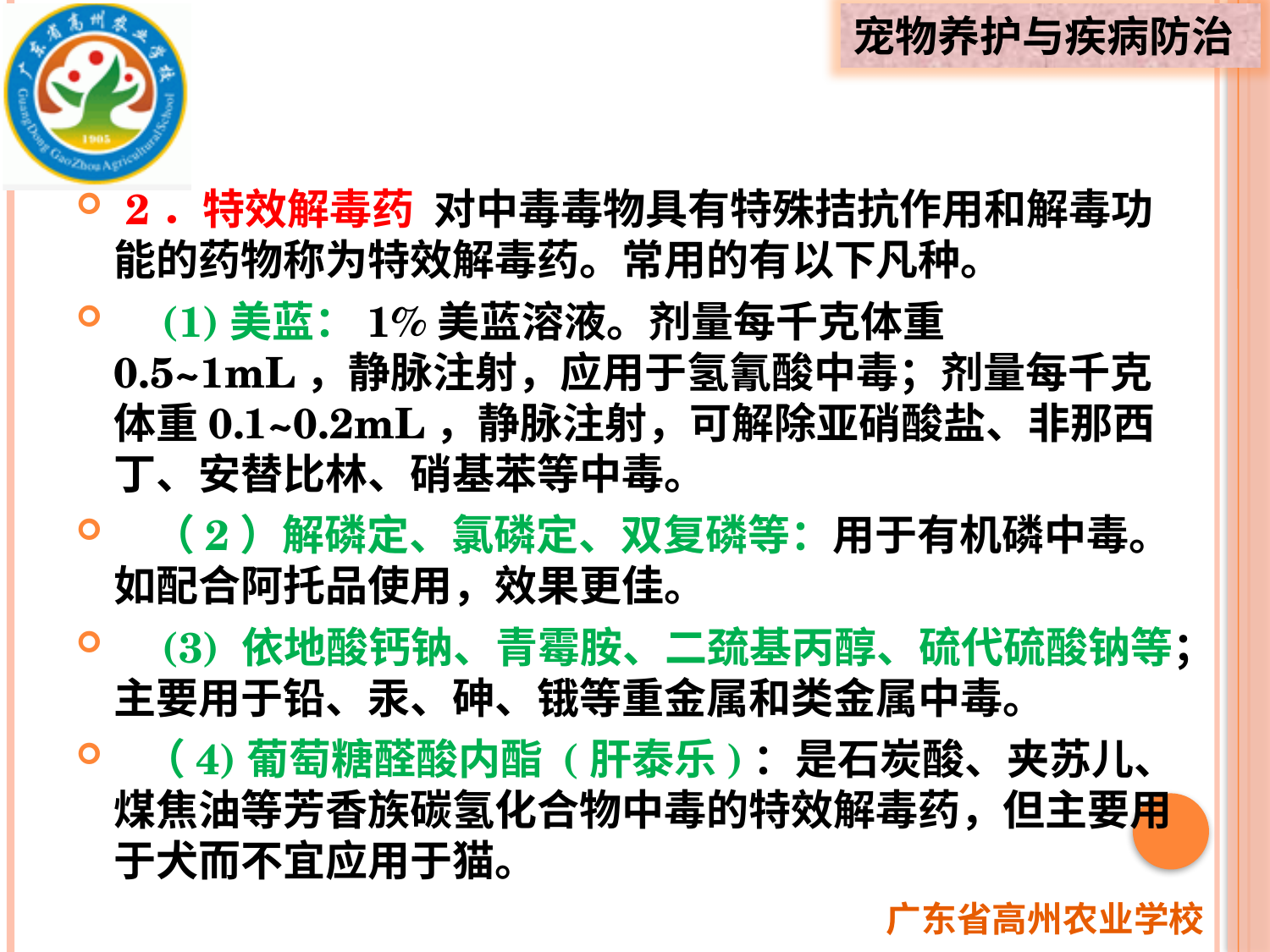

2．特效解毒药  对中毒毒物具有特殊拮抗作用和解毒功能的药物称为特效解毒药。常用的有以下凡种。
    (1)美蓝：1%美蓝溶液。剂量每千克体重0.5~1mL，静脉注射，应用于氢氰酸中毒；剂量每千克体重0.1~0.2mL，静脉注射，可解除亚硝酸盐、非那西丁、安替比林、硝基苯等中毒。
   （2）解磷定、氯磷定、双复磷等：用于有机磷中毒。如配合阿托品使用，效果更佳。
    (3) 依地酸钙钠、青霉胺、二巯基丙醇、硫代硫酸钠等；主要用于铅、汞、砷、锇等重金属和类金属中毒。
  （4)葡萄糖醛酸内酯 (肝泰乐)：是石炭酸、夹苏儿、煤焦油等芳香族碳氢化合物中毒的特效解毒药，但主要用于犬而不宜应用于猫。